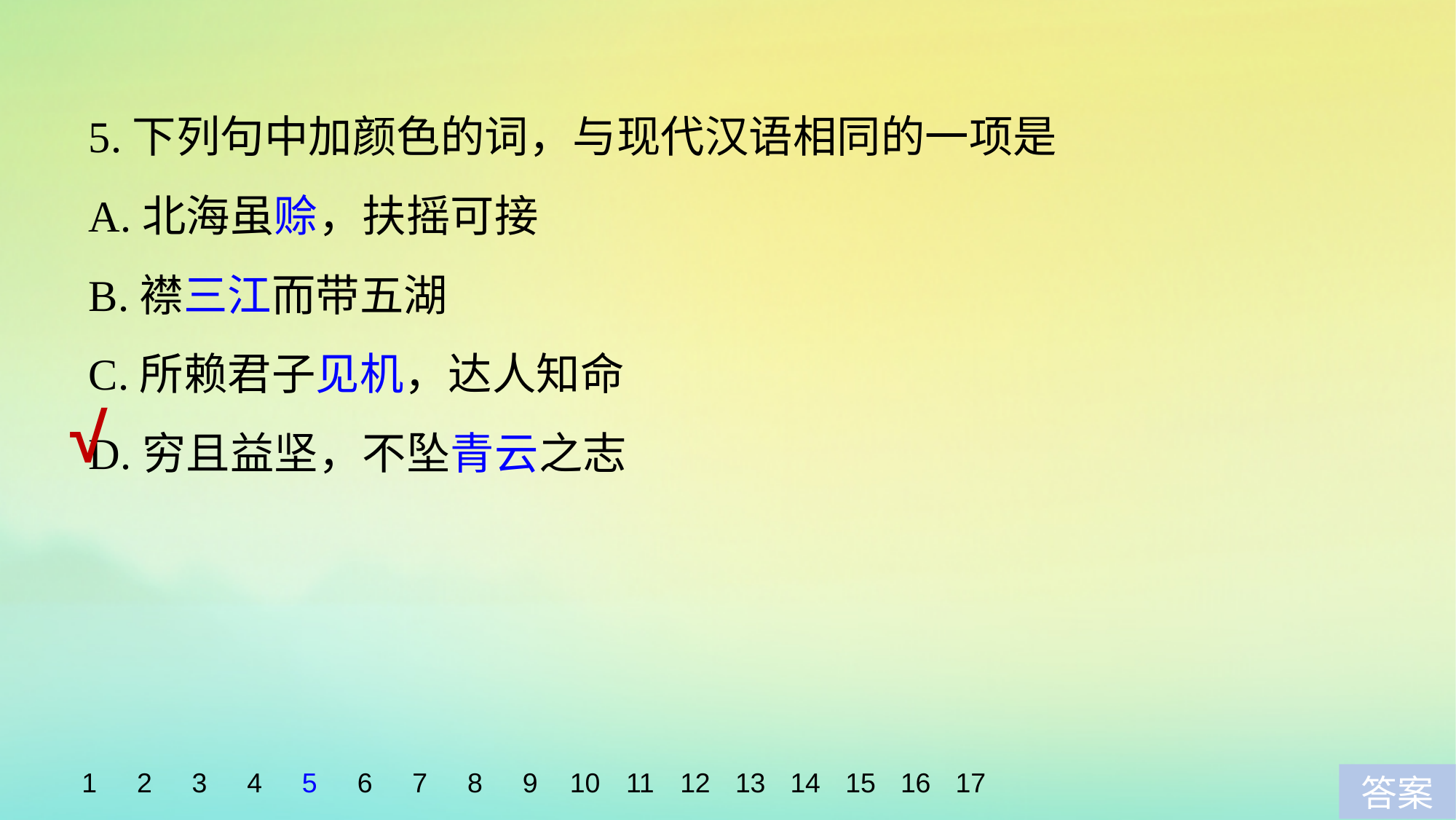

5.下列句中加颜色的词，与现代汉语相同的一项是
A.北海虽赊，扶摇可接
B.襟三江而带五湖
C.所赖君子见机，达人知命
D.穷且益坚，不坠青云之志
√
1
2
3
4
5
6
7
8
9
10
11
12
13
14
15
16
17
答案